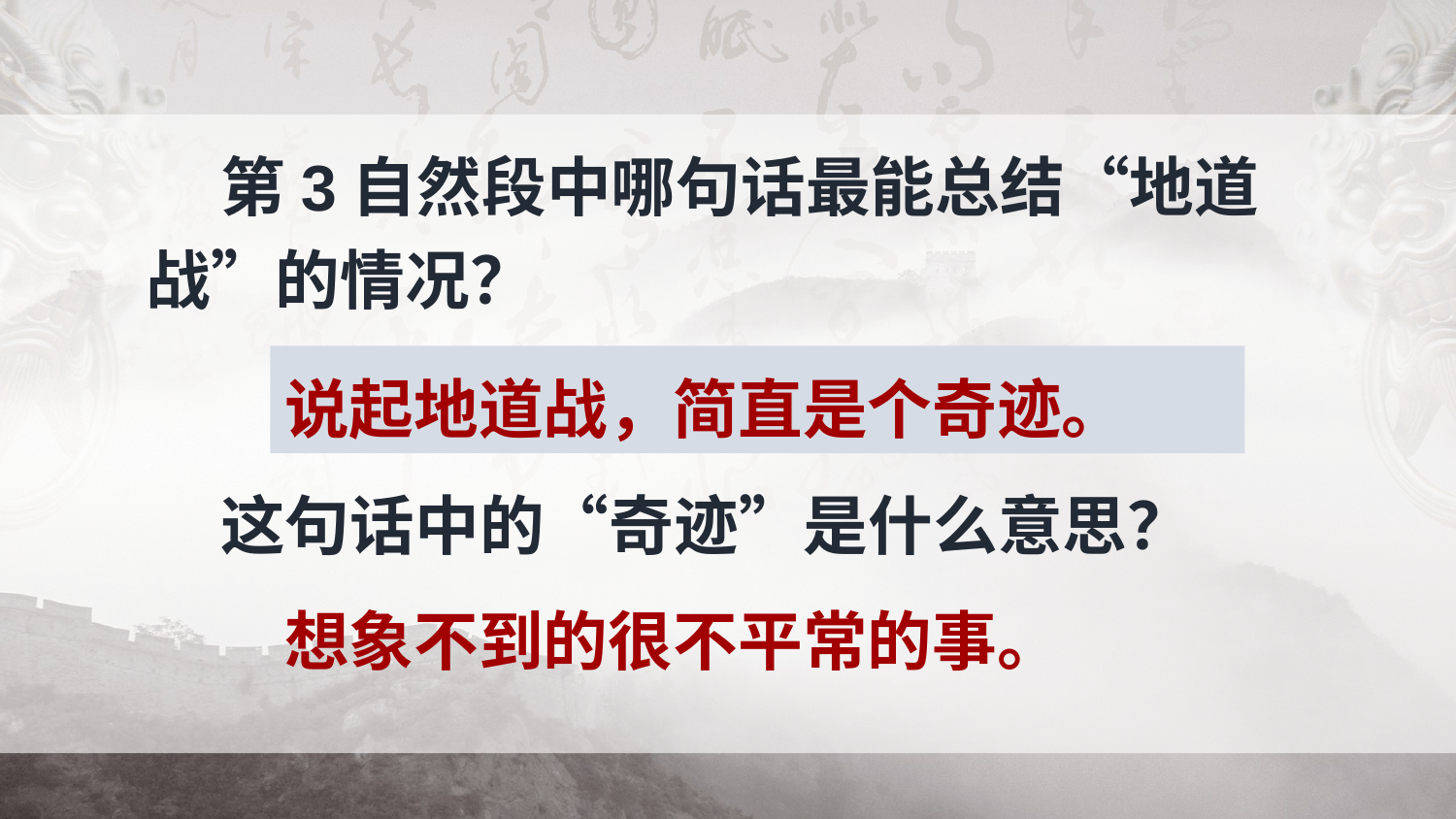

第3自然段中哪句话最能总结“地道战”的情况？
说起地道战，简直是个奇迹。
    这句话中的“奇迹”是什么意思？
想象不到的很不平常的事。